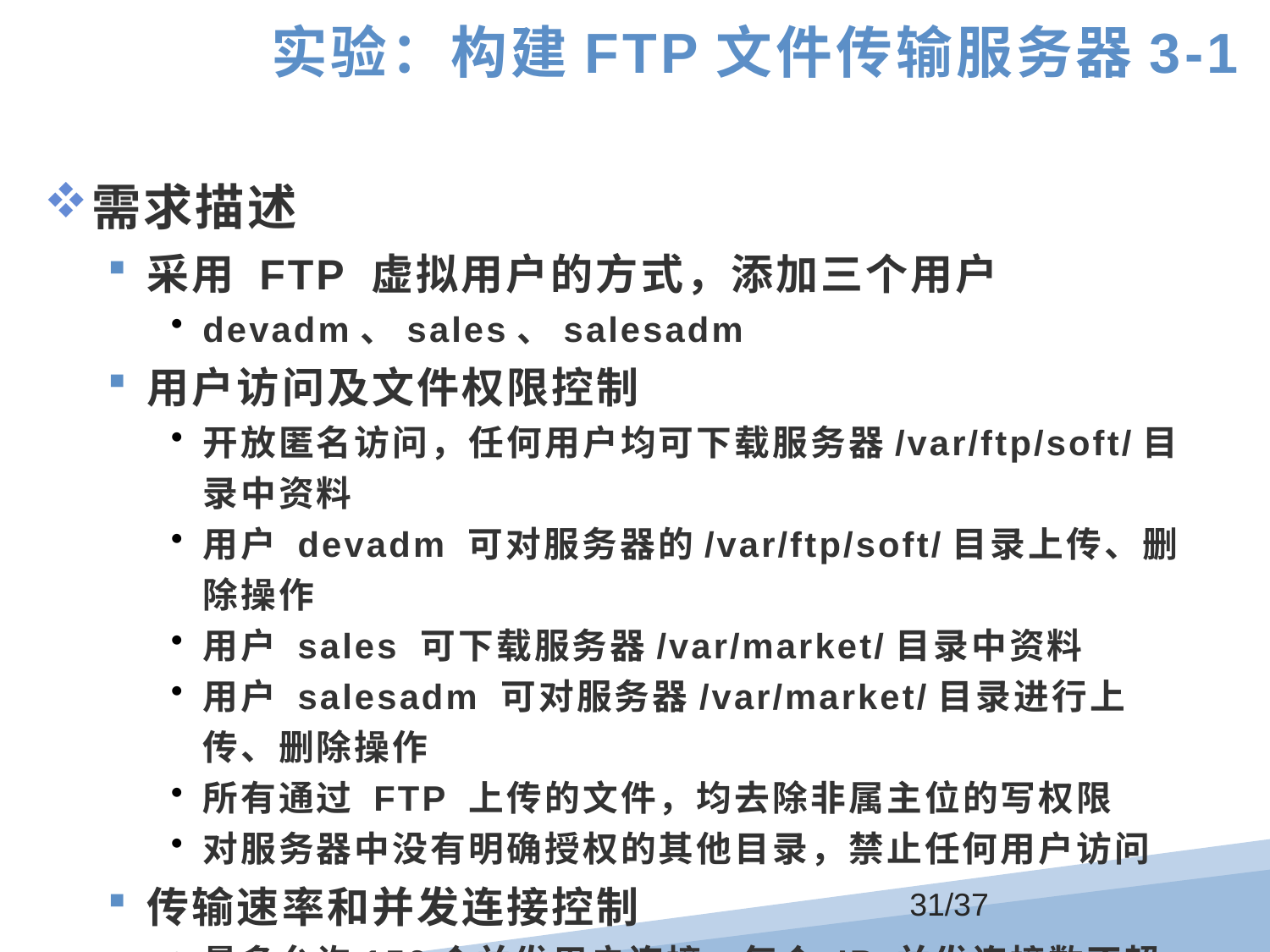

实验：构建FTP文件传输服务器3-1
需求描述
采用 FTP 虚拟用户的方式，添加三个用户
devadm、sales、salesadm
用户访问及文件权限控制
开放匿名访问，任何用户均可下载服务器/var/ftp/soft/目录中资料
用户 devadm 可对服务器的/var/ftp/soft/目录上传、删除操作
用户 sales 可下载服务器/var/market/目录中资料
用户 salesadm 可对服务器/var/market/目录进行上传、删除操作
所有通过 FTP 上传的文件，均去除非属主位的写权限
对服务器中没有明确授权的其他目录，禁止任何用户访问
传输速率和并发连接控制
最多允许150个并发用户连接，每个 IP 并发连接数不超过 5 个
匿名用户及 sales 用户的下载带宽限制为 100KB/s
Salesadm 用户的下载、上传带宽限制为 200KB/s

31/37